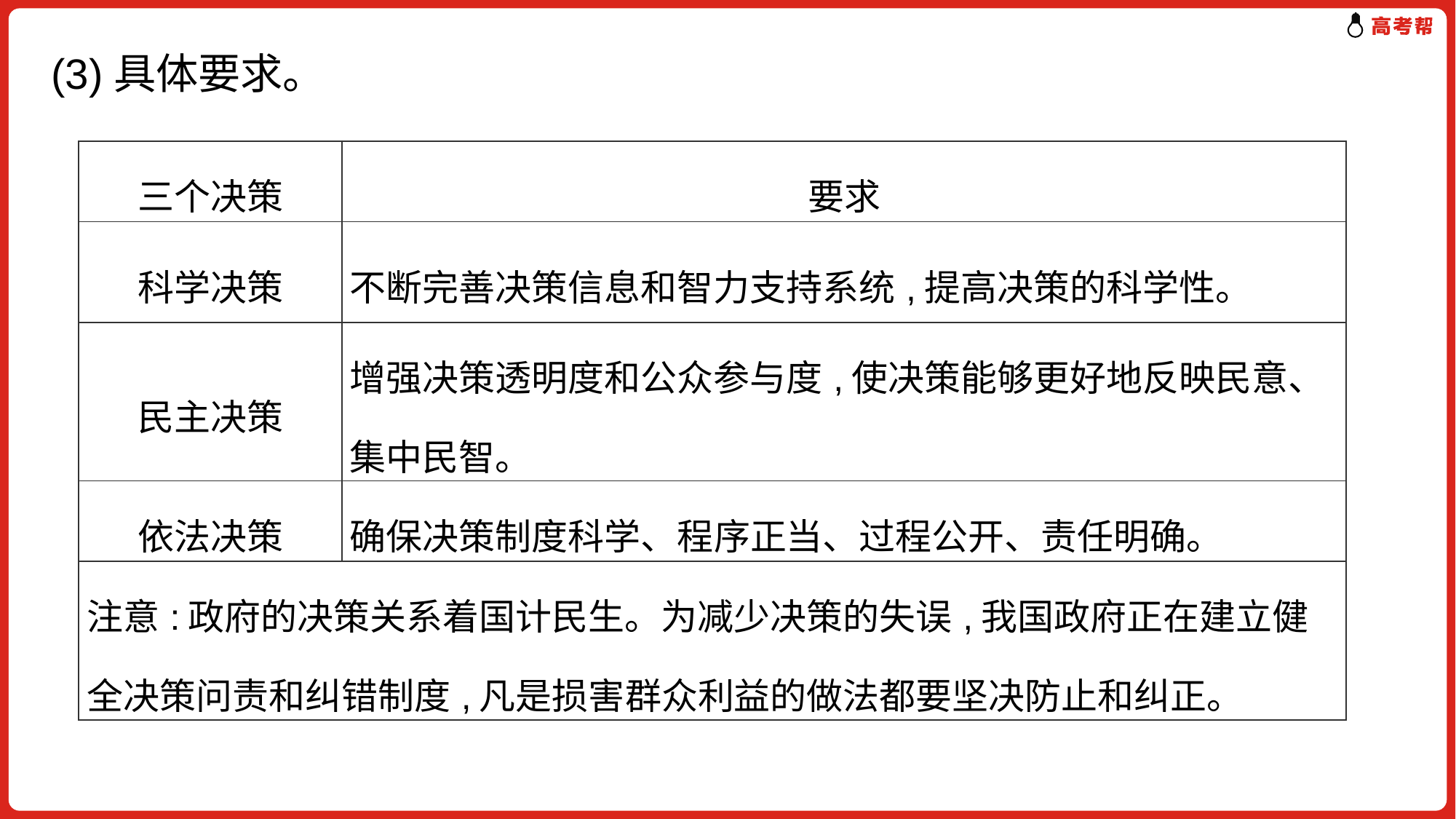

# (3)具体要求。
| 三个决策 | 要求 |
| --- | --- |
| 科学决策 | 不断完善决策信息和智力支持系统,提高决策的科学性。 |
| 民主决策 | 增强决策透明度和公众参与度,使决策能够更好地反映民意、集中民智。 |
| 依法决策 | 确保决策制度科学、程序正当、过程公开、责任明确。 |
| 注意:政府的决策关系着国计民生。为减少决策的失误,我国政府正在建立健全决策问责和纠错制度,凡是损害群众利益的做法都要坚决防止和纠正。 |  |